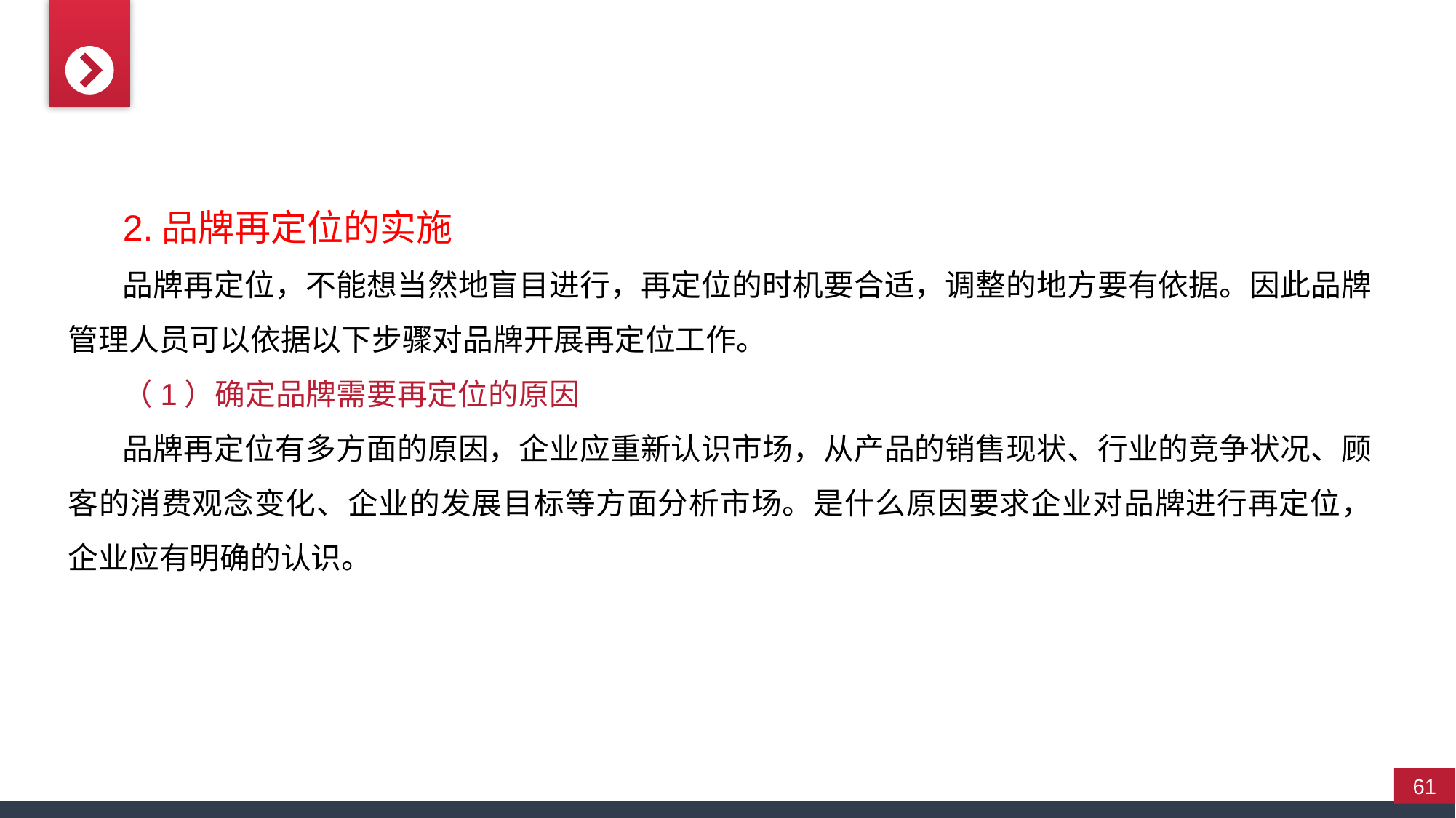

2.品牌再定位的实施
品牌再定位，不能想当然地盲目进行，再定位的时机要合适，调整的地方要有依据。因此品牌管理人员可以依据以下步骤对品牌开展再定位工作。
（1）确定品牌需要再定位的原因
品牌再定位有多方面的原因，企业应重新认识市场，从产品的销售现状、行业的竞争状况、顾客的消费观念变化、企业的发展目标等方面分析市场。是什么原因要求企业对品牌进行再定位，企业应有明确的认识。